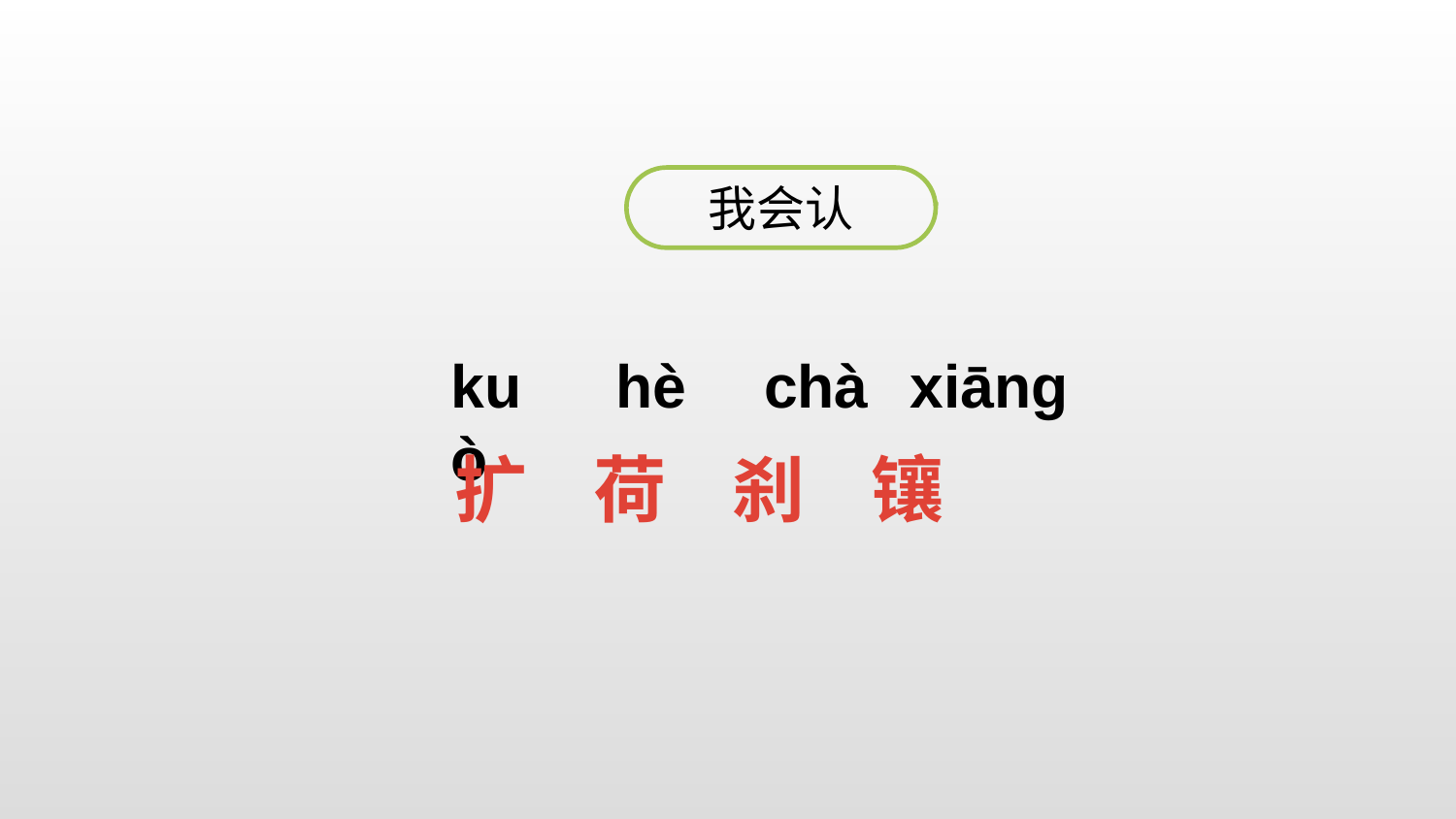

我会认
kuò
hè
chà
xiāng
扩    荷    刹    镶